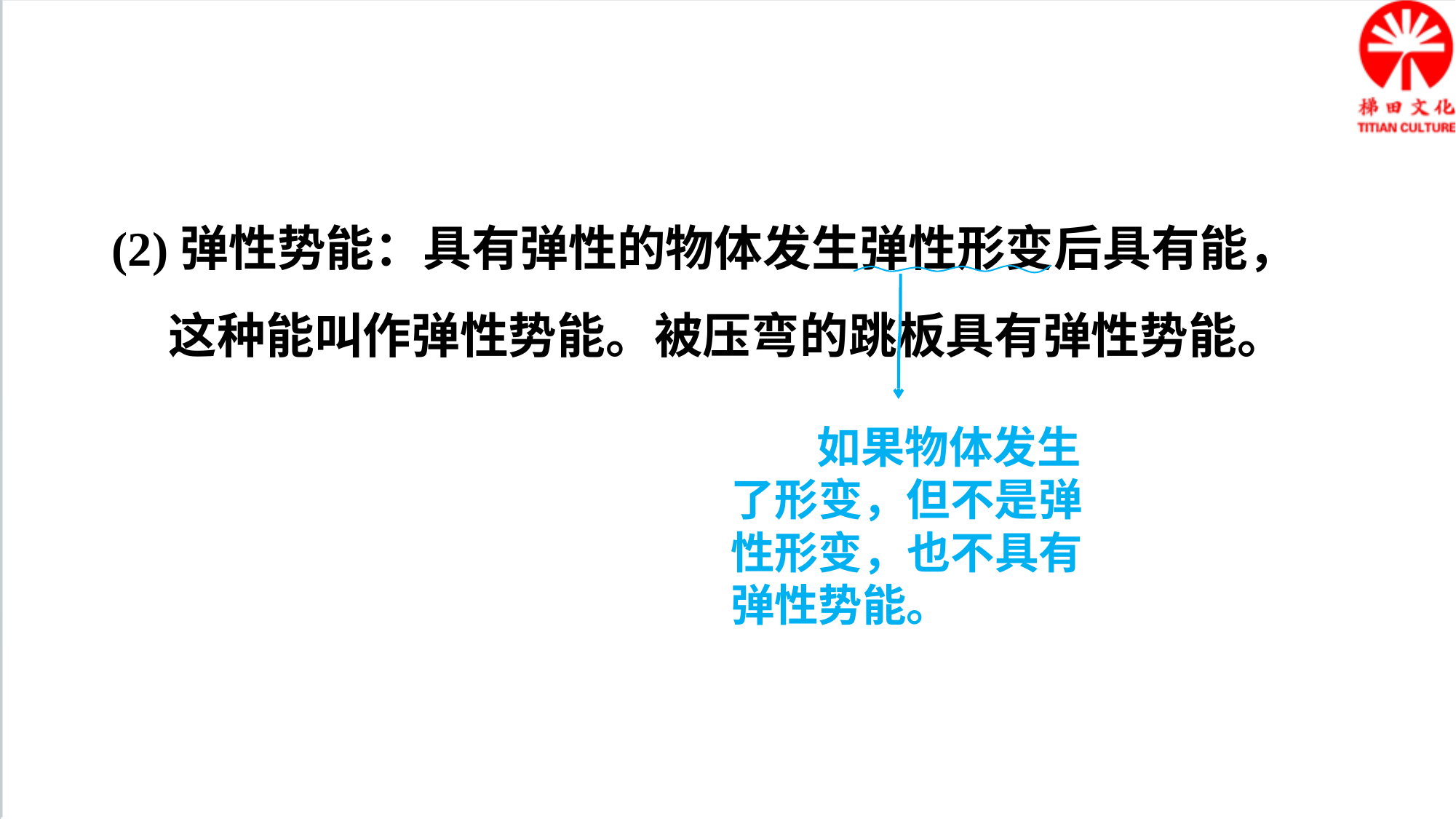

(2)弹性势能：具有弹性的物体发生弹性形变后具有能，这种能叫作弹性势能。被压弯的跳板具有弹性势能。

如果物体发生了形变，但不是弹性形变，也不具有弹性势能。